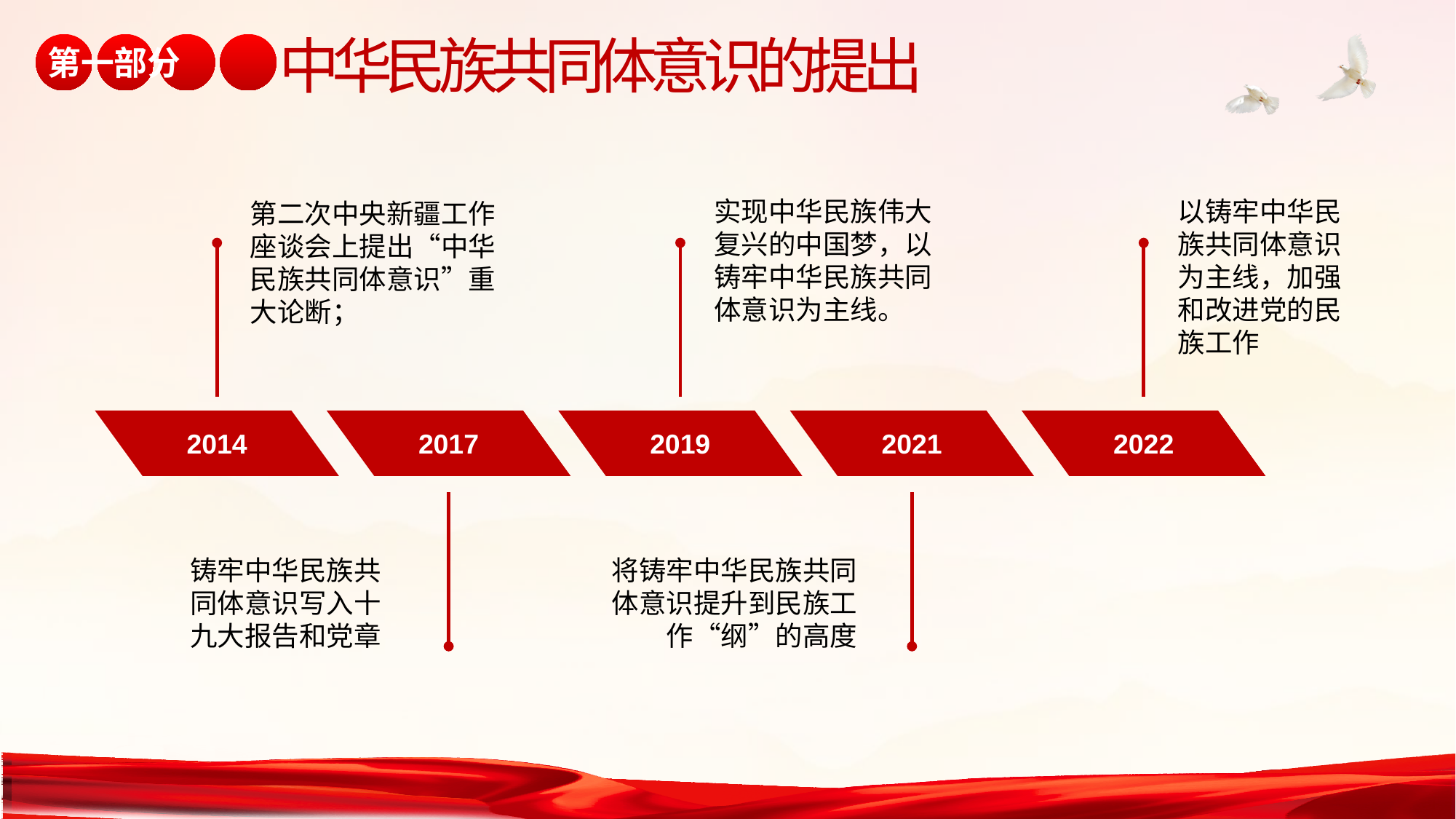

实现中华民族伟大复兴的中国梦，以铸牢中华民族共同体意识为主线。
以铸牢中华民族共同体意识为主线，加强和改进党的民族工作
第二次中央新疆工作座谈会上提出“中华民族共同体意识”重大论断；

2014
2019
2022
2017
2021
铸牢中华民族共同体意识写入十九大报告和党章
将铸牢中华民族共同体意识提升到民族工作“纲”的高度